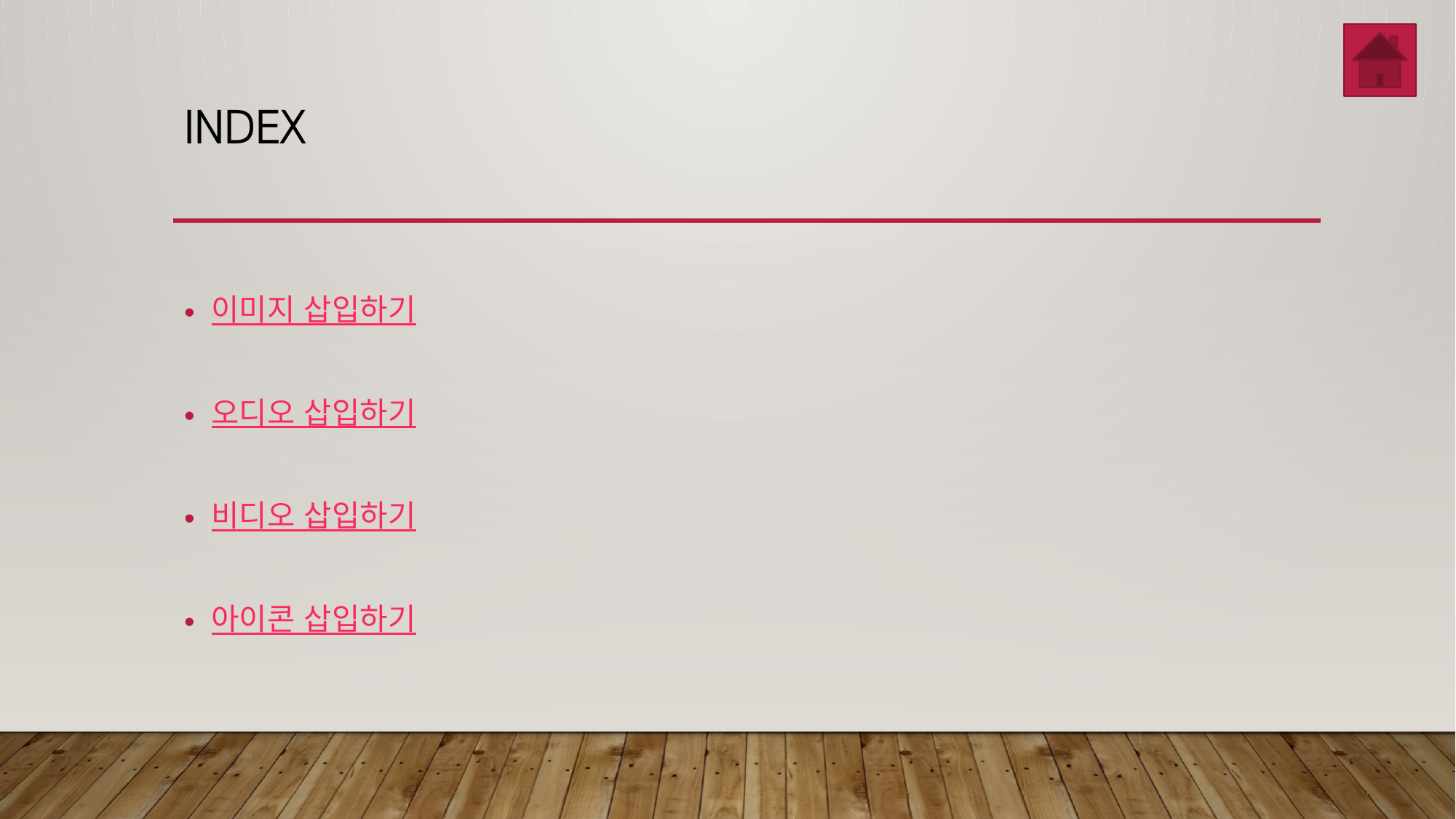

# InDEX
이미지 삽입하기
오디오 삽입하기
비디오 삽입하기
아이콘 삽입하기